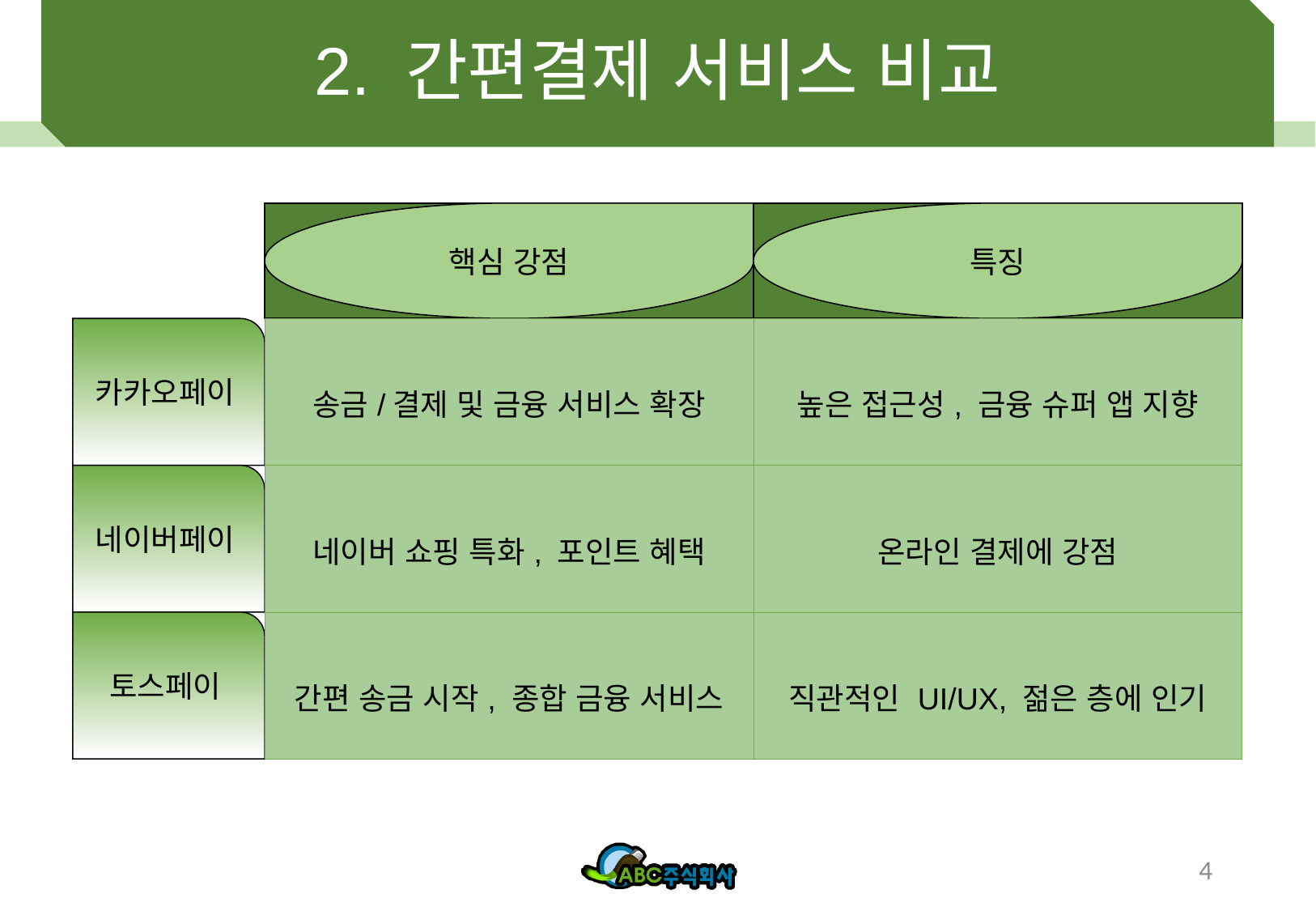

# 2. 간편결제 서비스 비교

핵심 강점

특징
카카오페이
| 송금/결제 및 금융 서비스 확장 | 높은 접근성, 금융 슈퍼 앱 지향 |
| --- | --- |
| 네이버 쇼핑 특화, 포인트 혜택 | 온라인 결제에 강점 |
| 간편 송금 시작, 종합 금융 서비스 | 직관적인 UI/UX, 젊은 층에 인기 |
네이버페이
토스페이
4